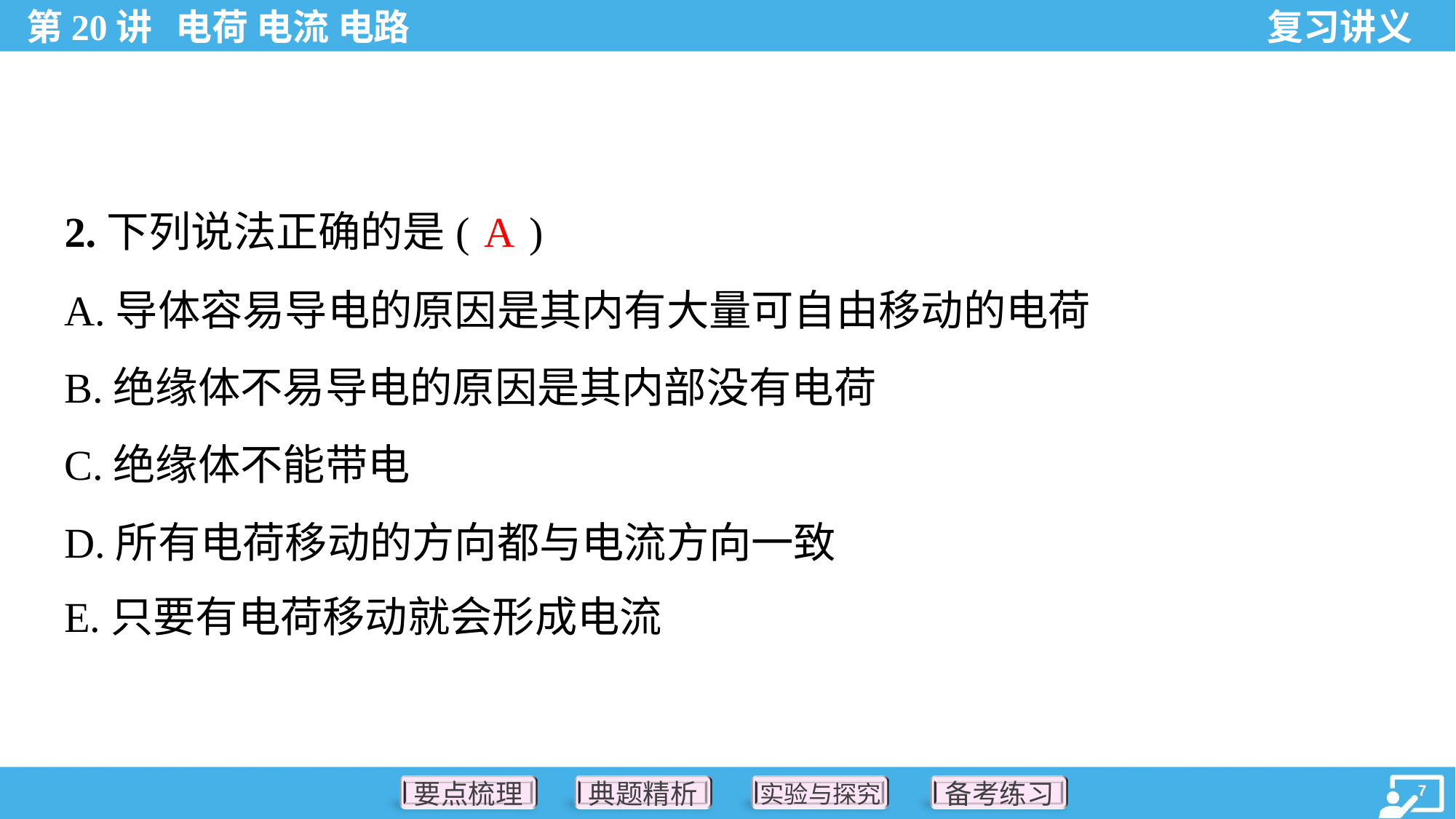

A
2.下列说法正确的是(     )
A.导体容易导电的原因是其内有大量可自由移动的电荷
B.绝缘体不易导电的原因是其内部没有电荷
C.绝缘体不能带电
D.所有电荷移动的方向都与电流方向一致
E.只要有电荷移动就会形成电流